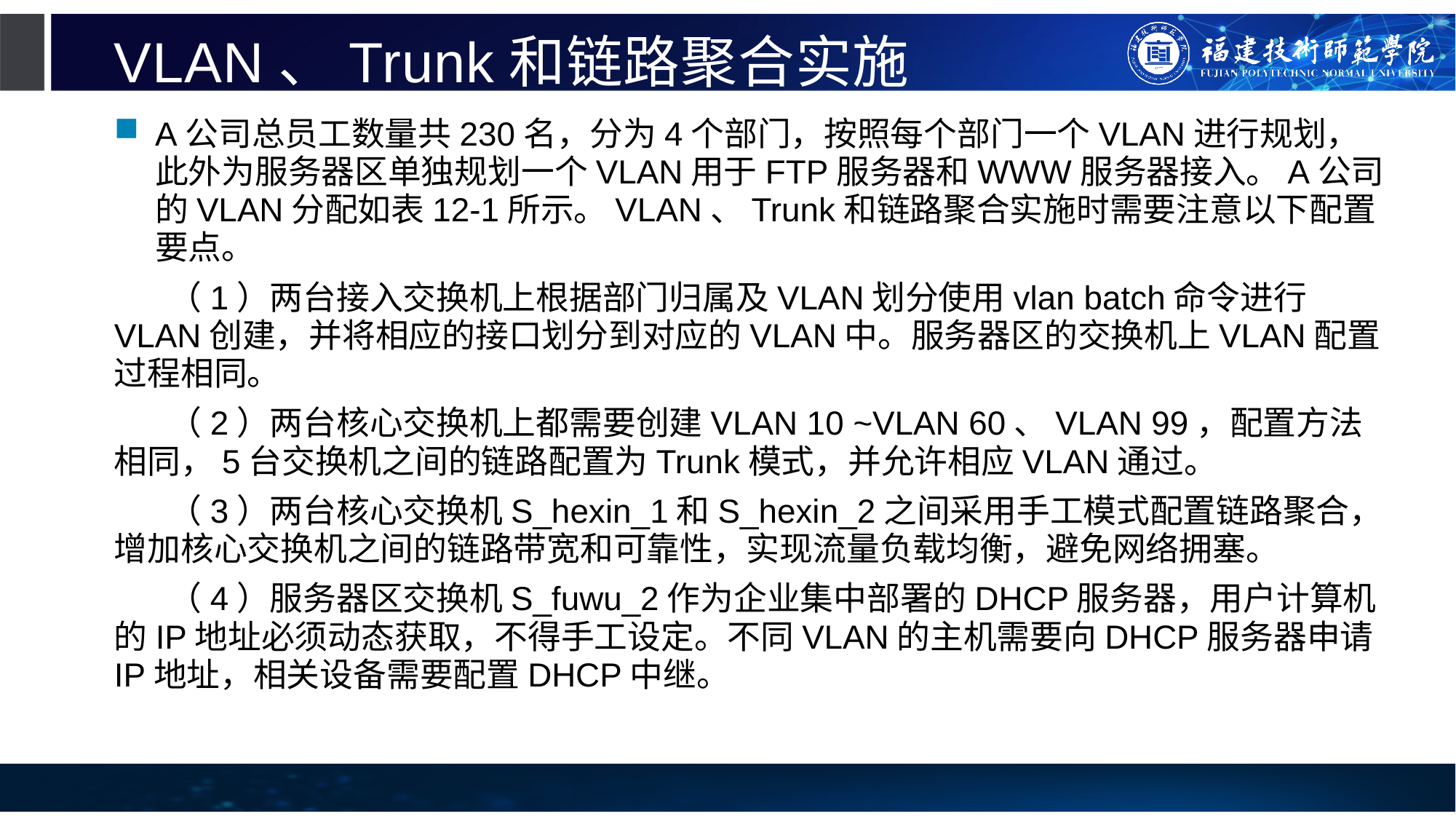

# VLAN、Trunk和链路聚合实施
A公司总员工数量共230名，分为4个部门，按照每个部门一个VLAN进行规划，此外为服务器区单独规划一个VLAN用于FTP服务器和WWW服务器接入。A公司的VLAN分配如表12-1所示。VLAN、Trunk和链路聚合实施时需要注意以下配置要点。
（1）两台接入交换机上根据部门归属及VLAN划分使用vlan batch命令进行VLAN创建，并将相应的接口划分到对应的VLAN中。服务器区的交换机上VLAN配置过程相同。
（2）两台核心交换机上都需要创建VLAN 10 ~VLAN 60、VLAN 99，配置方法相同，5台交换机之间的链路配置为Trunk模式，并允许相应VLAN通过。
（3）两台核心交换机S_hexin_1和S_hexin_2之间采用手工模式配置链路聚合，增加核心交换机之间的链路带宽和可靠性，实现流量负载均衡，避免网络拥塞。
（4）服务器区交换机S_fuwu_2作为企业集中部署的DHCP服务器，用户计算机的IP地址必须动态获取，不得手工设定。不同VLAN的主机需要向DHCP服务器申请IP地址，相关设备需要配置DHCP中继。